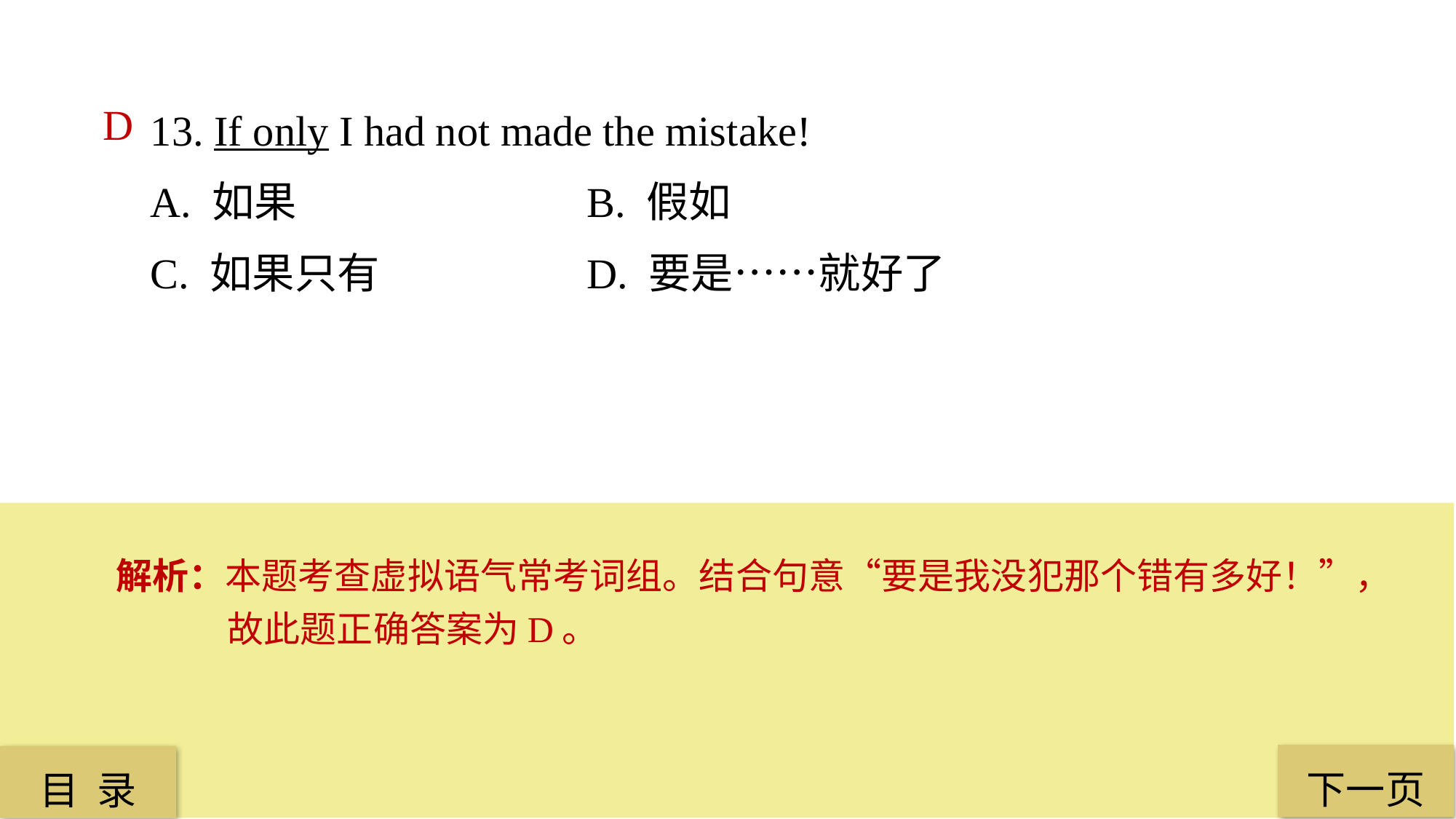

13. If only I had not made the mistake!
A. 如果 			B. 假如
C. 如果只有 		D. 要是……就好了
D
解析：本题考查虚拟语气常考词组。结合句意“要是我没犯那个错有多好！”，故此题正确答案为D。